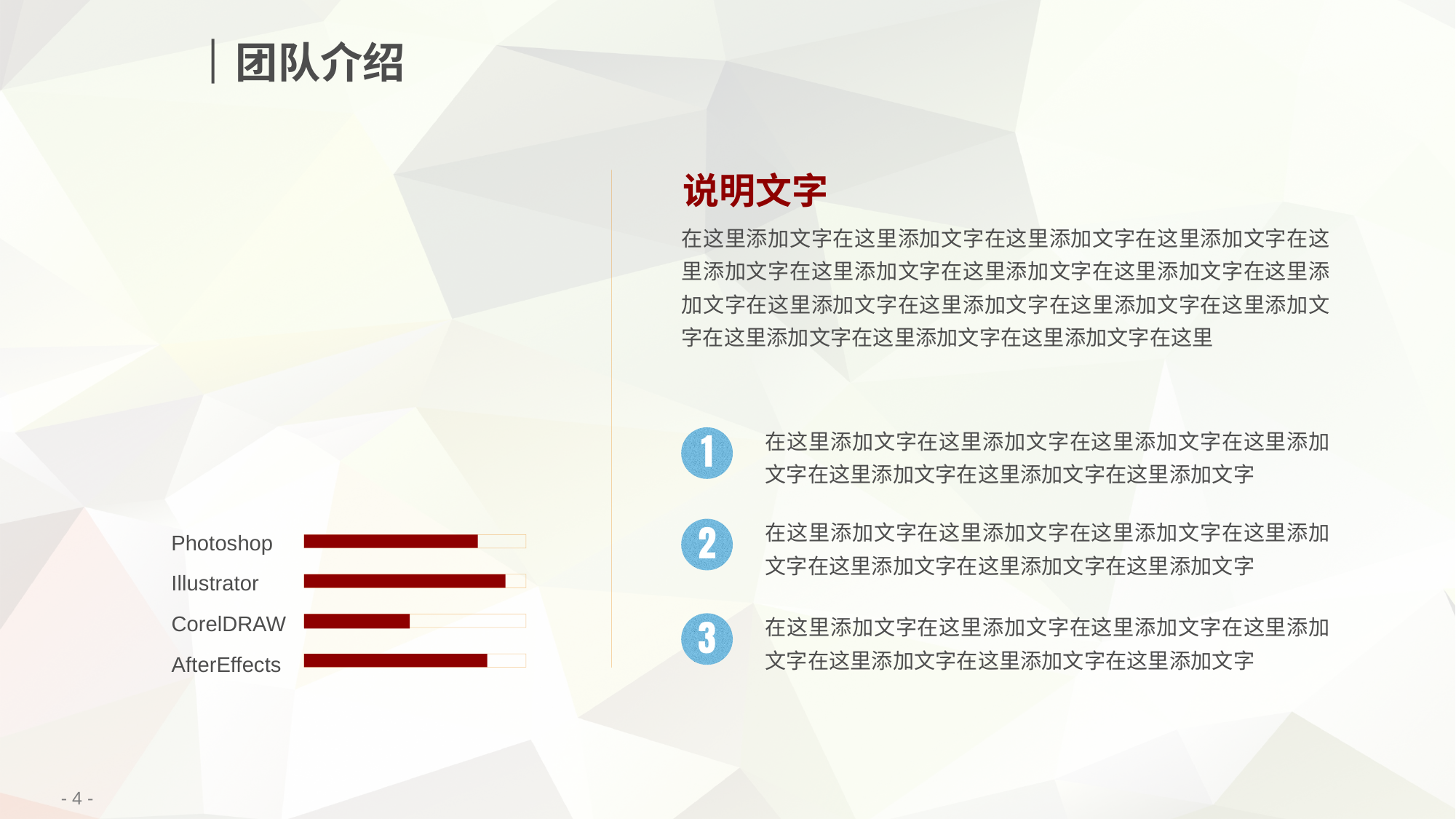

团队介绍

说明文字
在这里添加文字在这里添加文字在这里添加文字在这里添加文字在这里添加文字在这里添加文字在这里添加文字在这里添加文字在这里添加文字在这里添加文字在这里添加文字在这里添加文字在这里添加文字在这里添加文字在这里添加文字在这里添加文字在这里
在这里添加文字在这里添加文字在这里添加文字在这里添加文字在这里添加文字在这里添加文字在这里添加文字
1

在这里添加文字在这里添加文字在这里添加文字在这里添加文字在这里添加文字在这里添加文字在这里添加文字
Photoshop
2

Illustrator

CorelDRAW
在这里添加文字在这里添加文字在这里添加文字在这里添加文字在这里添加文字在这里添加文字在这里添加文字
3

AfterEffects